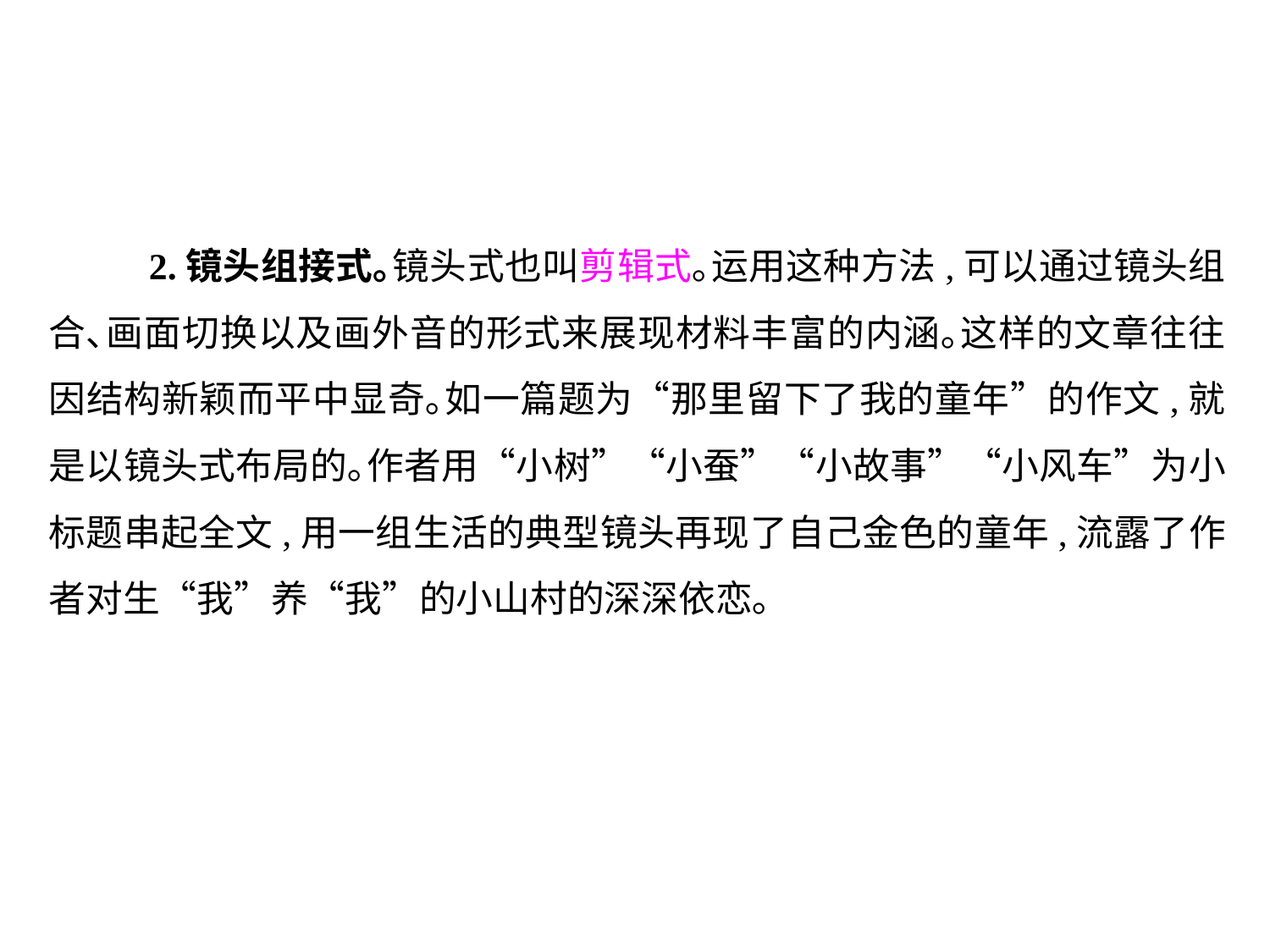

2.镜头组接式｡镜头式也叫剪辑式｡运用这种方法,可以通过镜头组合､画面切换以及画外音的形式来展现材料丰富的内涵｡这样的文章往往因结构新颖而平中显奇｡如一篇题为“那里留下了我的童年”的作文,就是以镜头式布局的｡作者用“小树”“小蚕”“小故事”“小风车”为小标题串起全文,用一组生活的典型镜头再现了自己金色的童年,流露了作者对生“我”养“我”的小山村的深深依恋｡